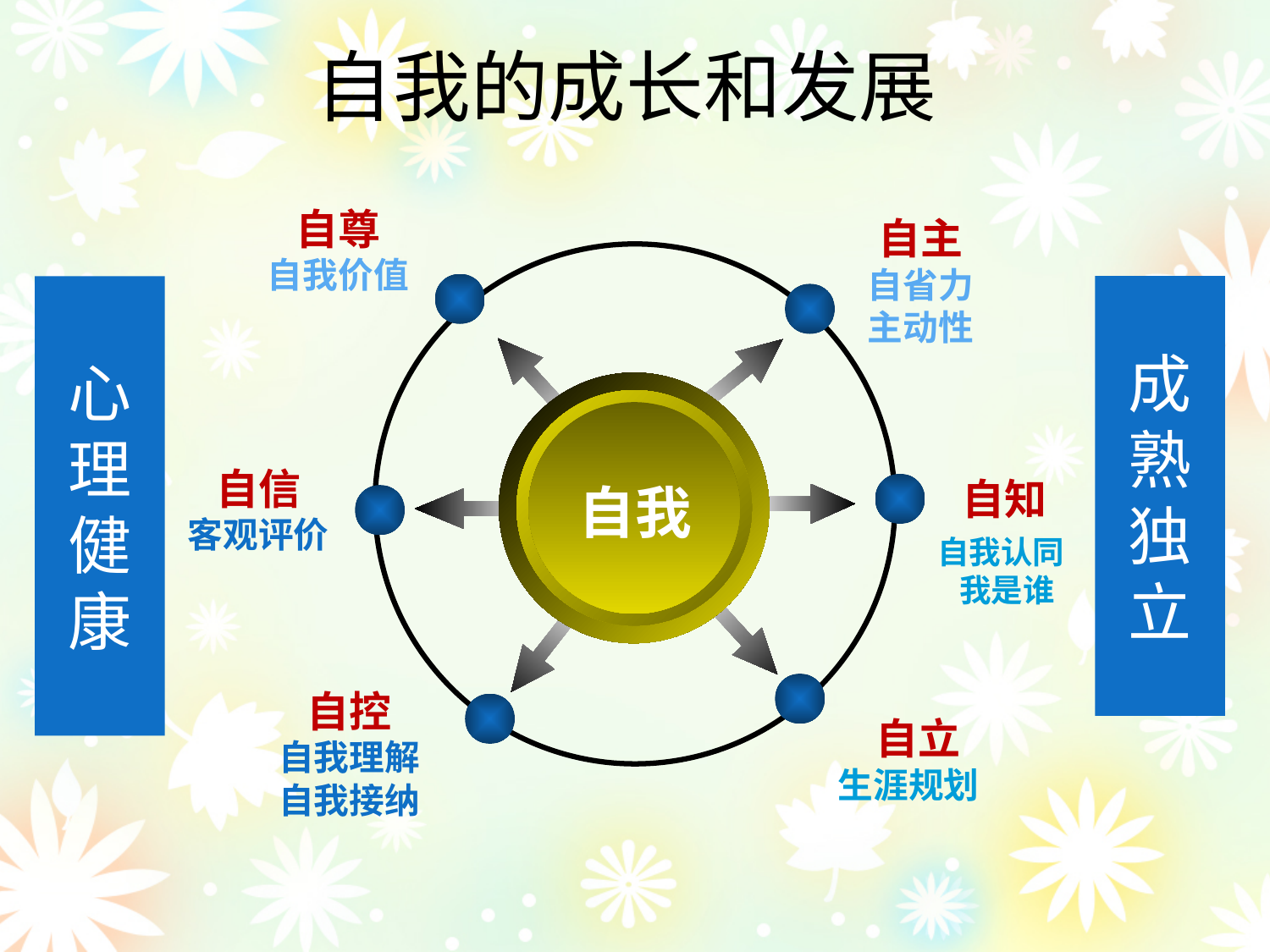

# 自我的成长和发展
自尊
自我价值
自主
自省力
主动性

心
理
健
康
成熟独立

自信
客观评价

自知

自我认同
  我是谁
自我

自控
自我理解
自我接纳

 自立
生涯规划